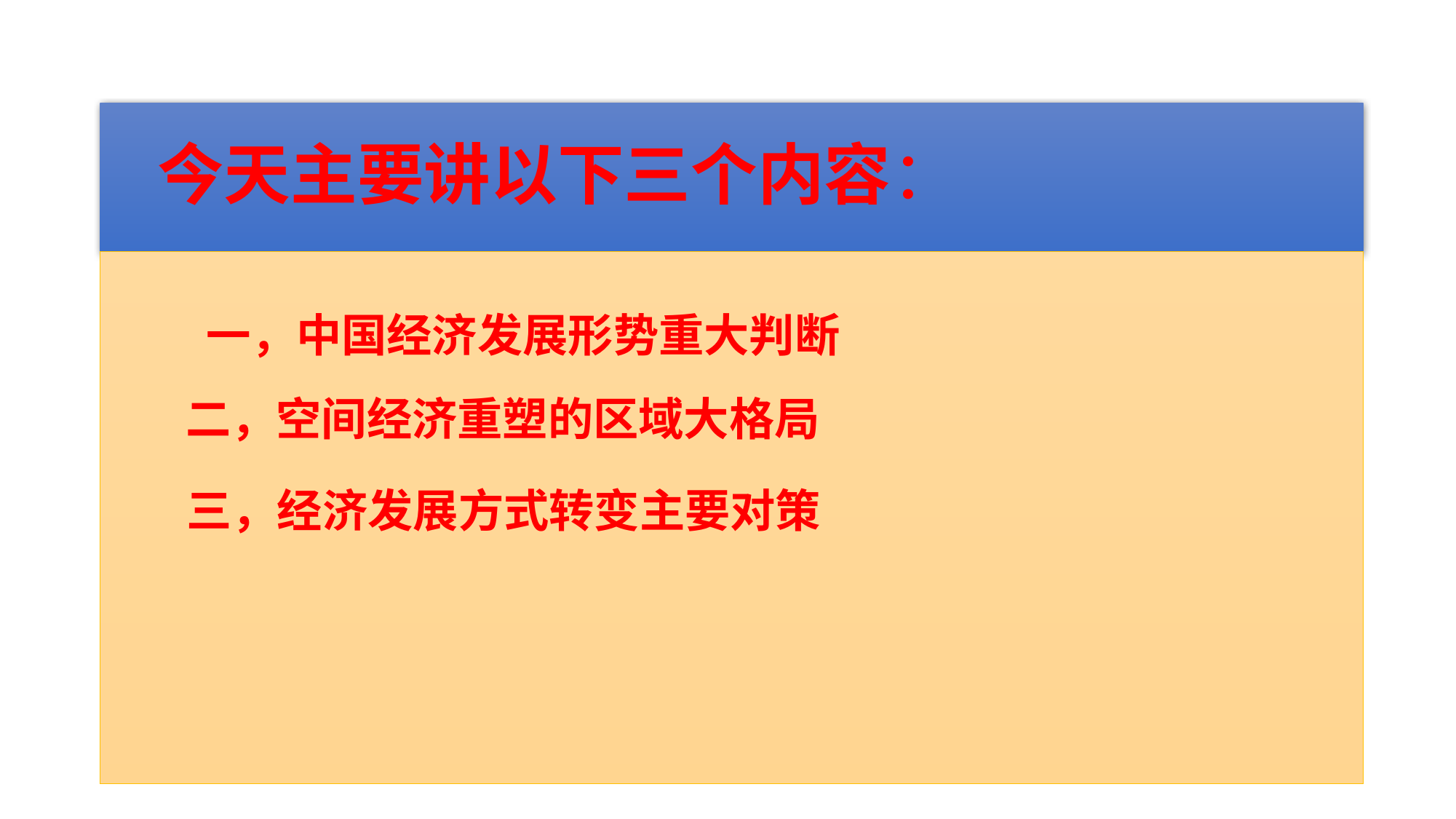

# 今天主要讲以下三个内容：

           一，中国经济发展形势重大判断

       二，空间经济重塑的区域大格局
           三，经济发展方式转变主要对策